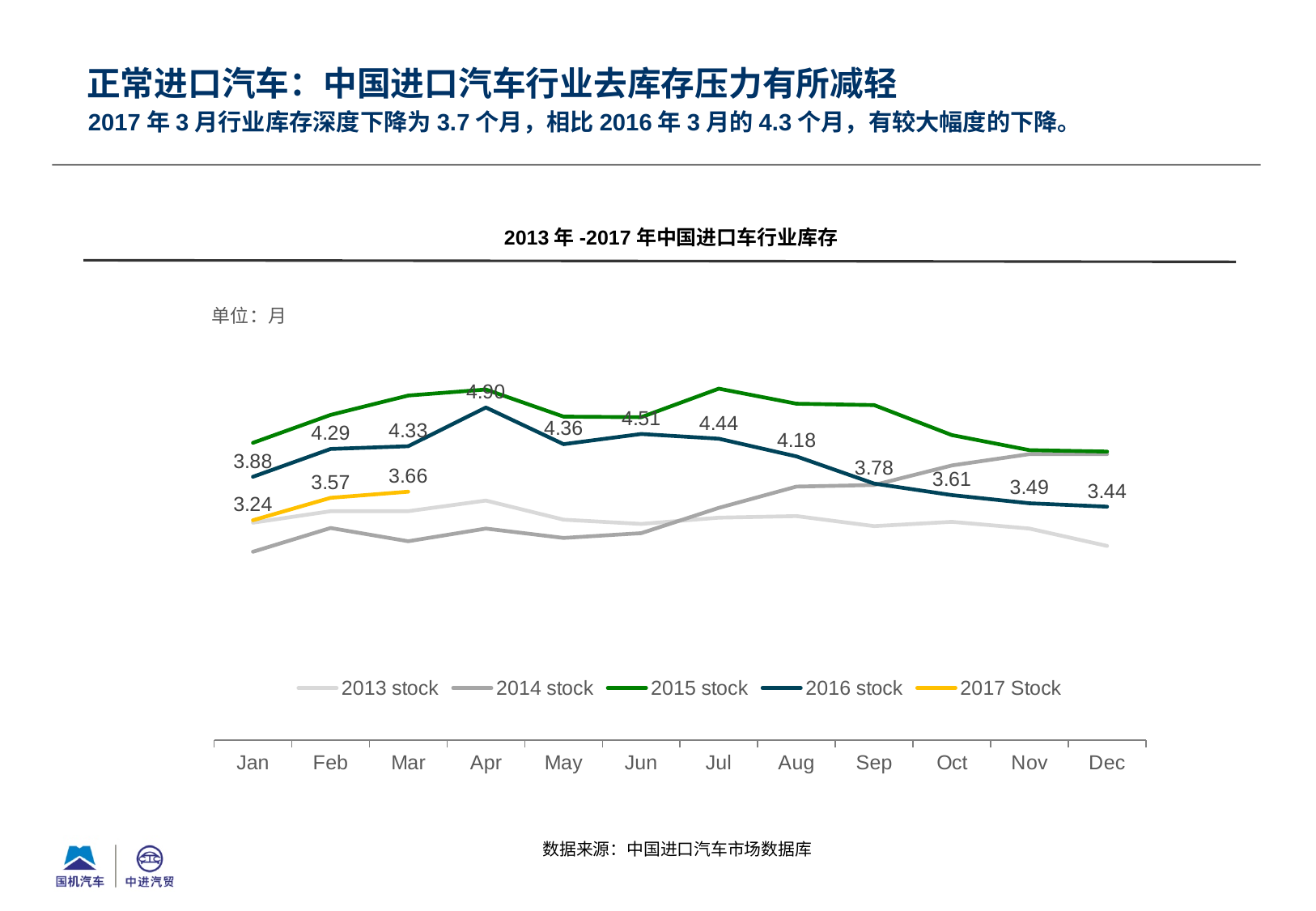

正常进口汽车：中国进口汽车行业去库存压力有所减轻
# 2017年3月行业库存深度下降为3.7个月，相比2016年3月的4.3个月，有较大幅度的下降。
2013年-2017年中国进口车行业库存

### Chart

| Category | 2013 stock | 2014 stock | 2015 stock | 2016 stock | 2017 Stock |
|---|---|---|---|---|---|
| Jan | 3.204386253921418 | 2.775244225064993 | 4.3797927698595585 | 3.88 | 3.24 |
| Feb | 3.3730713684582376 | 3.125797514579811 | 4.790793040010112 | 4.29 | 3.57 |
| Mar | 3.3736269492475395 | 2.9310841792234967 | 5.075751547414596 | 4.33 | 3.66 |
| Apr | 3.529833617160808 | 3.117700956898124 | 5.164536124377598 | 4.9 | None |
| May | 3.2482845341986404 | 2.9795973884657236 | 4.765507704464642 | 4.3599999999999985 | None |
| Jun | 3.185528534699633 | 3.050102157615723 | 4.757204278321754 | 4.51 | None |
| Jul | 3.277858215599342 | 3.4224382276805003 | 5.177540928034454 | 4.44 | None |
| Aug | 3.301198423336738 | 3.73560869352391 | 4.955509268047422 | 4.18 | None |
| Sep | 3.1532922838929482 | 3.7590657981530344 | 4.935369956010172 | 3.7800000000000002 | None |
| Oct | 3.216968618154742 | 4.046681937501045 | 4.4937308963882465 | 3.61 | None |
| Nov | 3.117313968936054 | 4.213444308567721 | 4.271815147050596 | 3.4899999999999998 | None |
| Dec | 2.8610233363761908 | 4.213444308567721 | 4.250989480017678 | 3.44 | None |
数据来源：中国进口汽车市场数据库